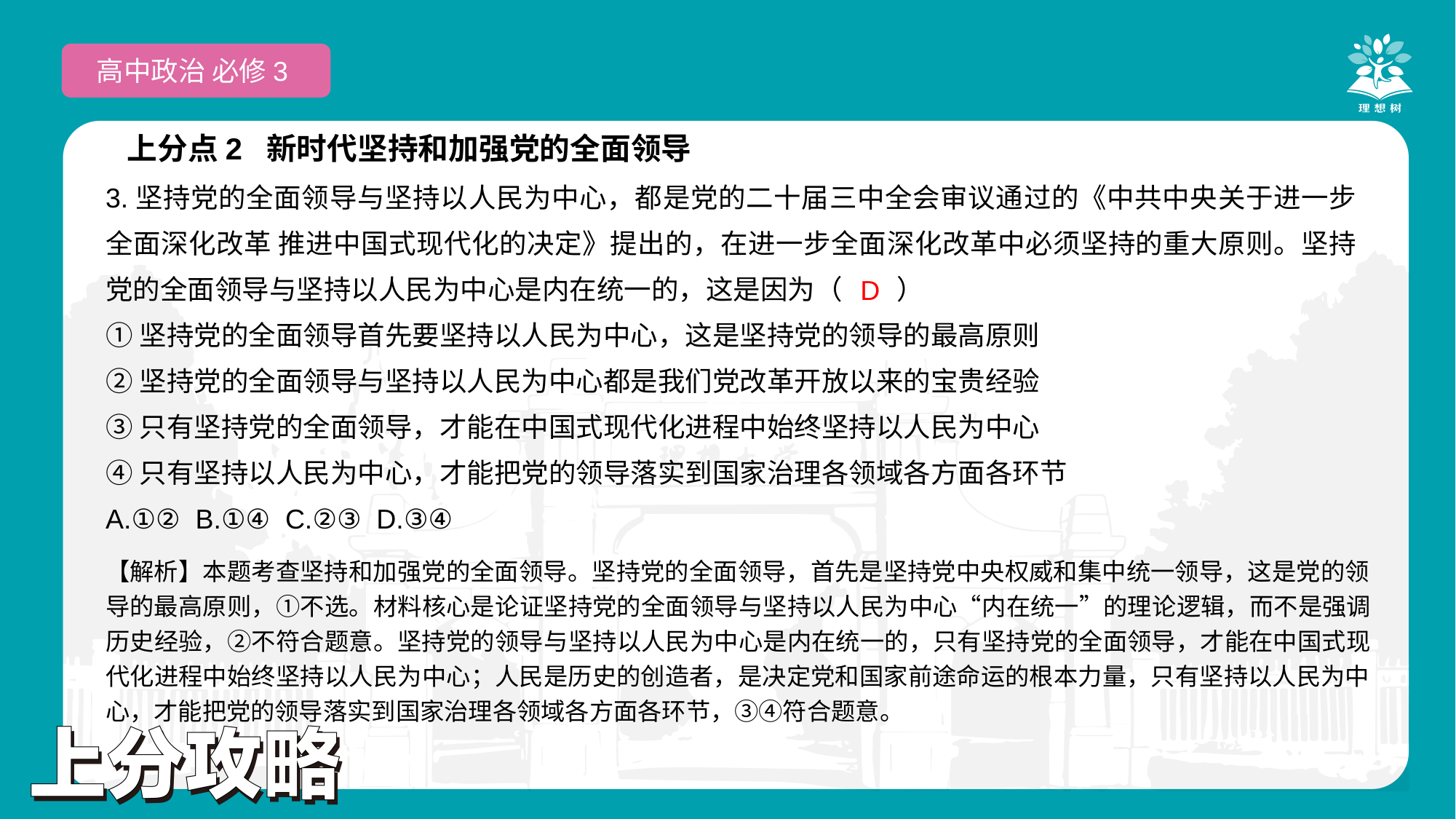

高中政治 必修3
上分点2  新时代坚持和加强党的全面领导
3.坚持党的全面领导与坚持以人民为中心，都是党的二十届三中全会审议通过的《中共中央关于进一步全面深化改革 推进中国式现代化的决定》提出的，在进一步全面深化改革中必须坚持的重大原则。坚持党的全面领导与坚持以人民为中心是内在统一的，这是因为（　　）
①坚持党的全面领导首先要坚持以人民为中心，这是坚持党的领导的最高原则
②坚持党的全面领导与坚持以人民为中心都是我们党改革开放以来的宝贵经验
③只有坚持党的全面领导，才能在中国式现代化进程中始终坚持以人民为中心
④只有坚持以人民为中心，才能把党的领导落实到国家治理各领域各方面各环节
A.①②  B.①④  C.②③  D.③④
 D
【解析】本题考查坚持和加强党的全面领导。坚持党的全面领导，首先是坚持党中央权威和集中统一领导，这是党的领导的最高原则，①不选。材料核心是论证坚持党的全面领导与坚持以人民为中心“内在统一”的理论逻辑，而不是强调历史经验，②不符合题意。坚持党的领导与坚持以人民为中心是内在统一的，只有坚持党的全面领导，才能在中国式现代化进程中始终坚持以人民为中心；人民是历史的创造者，是决定党和国家前途命运的根本力量，只有坚持以人民为中心，才能把党的领导落实到国家治理各领域各方面各环节，③④符合题意。